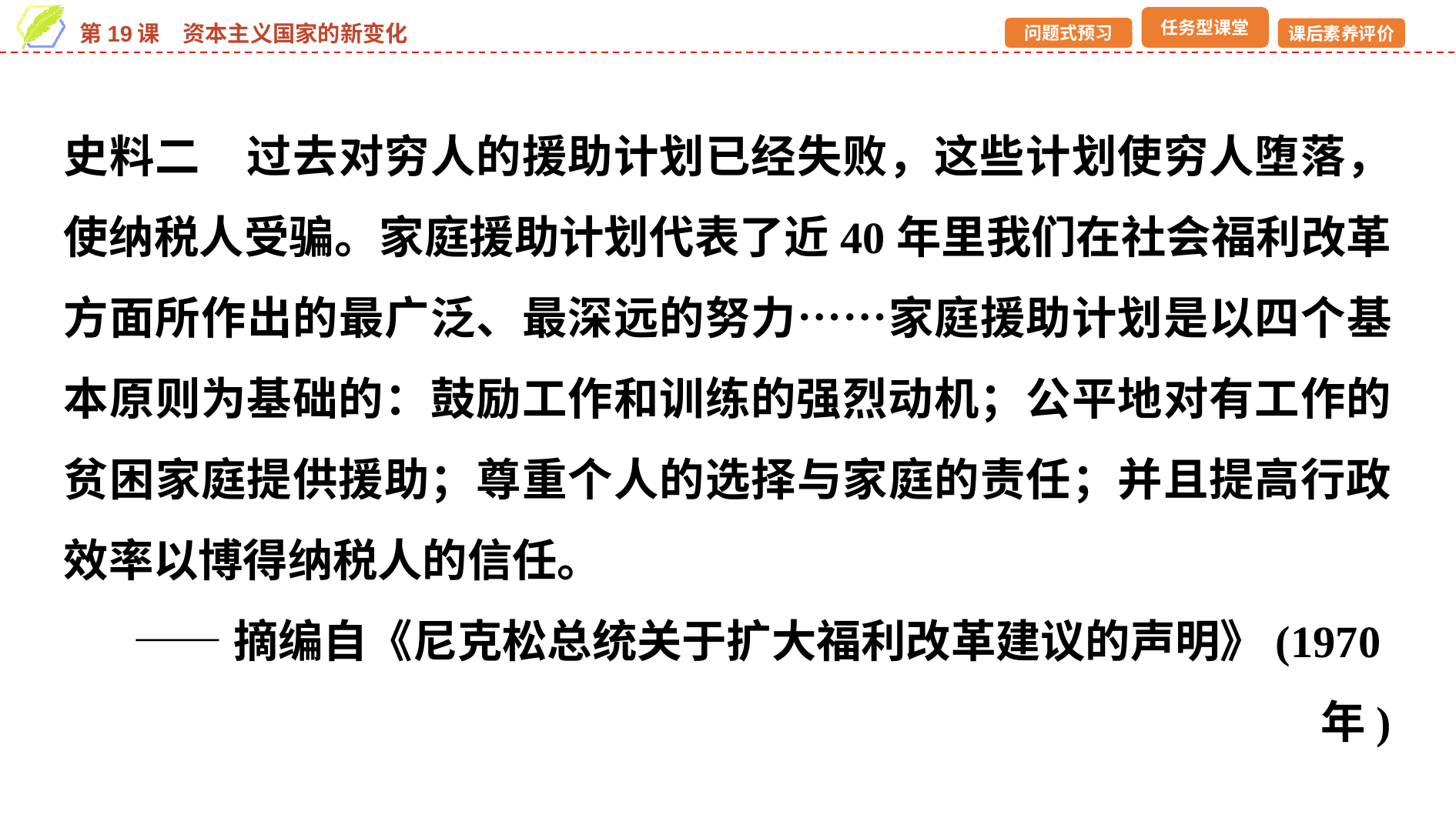

史料二　过去对穷人的援助计划已经失败，这些计划使穷人堕落，使纳税人受骗。家庭援助计划代表了近40年里我们在社会福利改革方面所作出的最广泛、最深远的努力……家庭援助计划是以四个基本原则为基础的：鼓励工作和训练的强烈动机；公平地对有工作的贫困家庭提供援助；尊重个人的选择与家庭的责任；并且提高行政效率以博得纳税人的信任。
——摘编自《尼克松总统关于扩大福利改革建议的声明》(1970年)